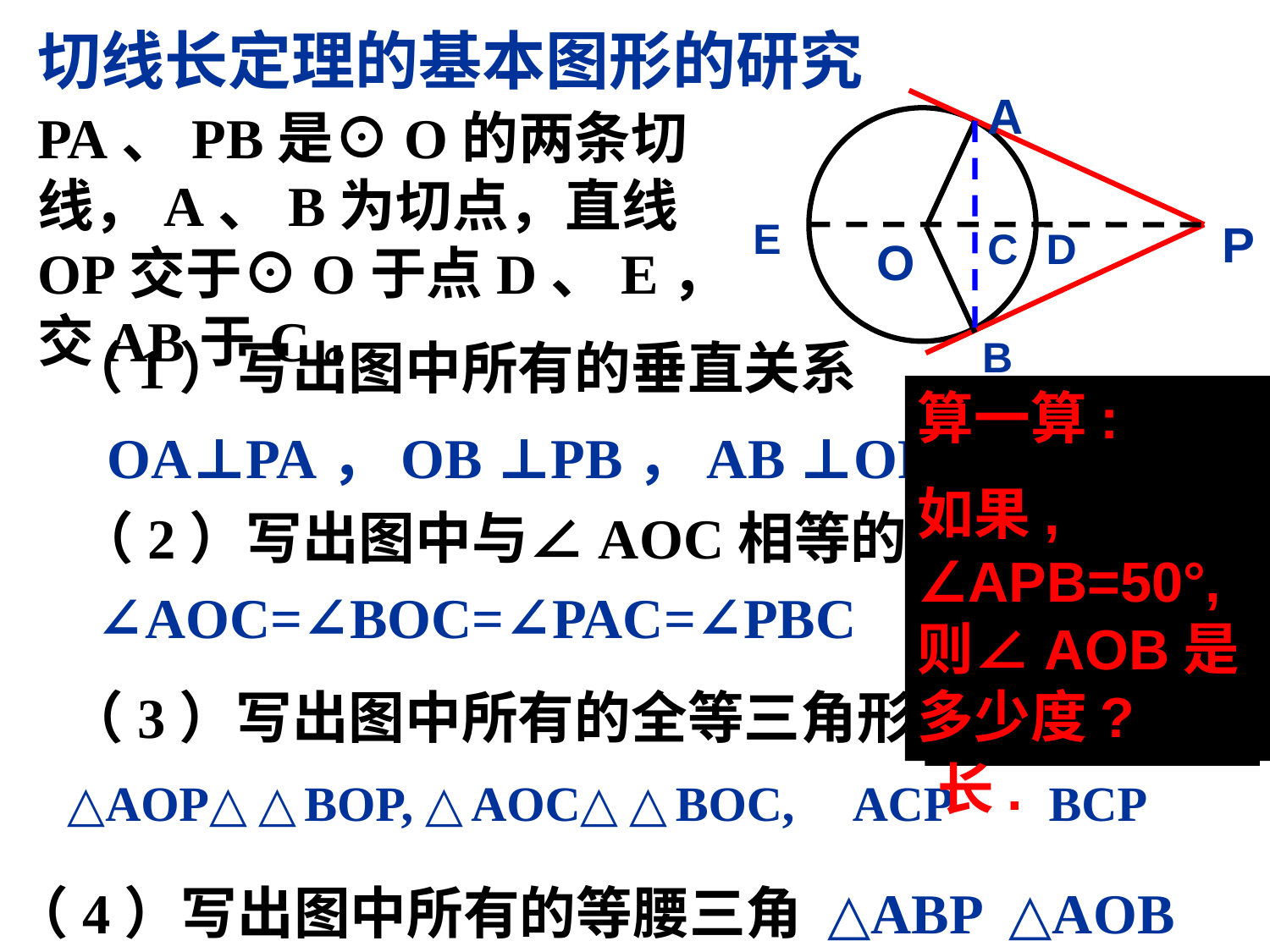

切线长定理的基本图形的研究

A

E
P
C
D

O

B
PA、PB是⊙O的两条切线，A、B为切点，直线OP交于⊙O于点D、E，交AB于C。
（1）写出图中所有的垂直关系
算一算:
如果, ∠APB=50°,则∠AOB是多少度?
算一算:
如果 PA = 4 cm , PD = 2 cm , 求半径 OA 的长.
OA⊥PA，OB ⊥PB，AB ⊥OP
（2）写出图中与∠AOC相等的角
∠AOC=∠BOC=∠PAC=∠PBC
（3）写出图中所有的全等三角形
△AOP≌ △BOP, △AOC≌ △BOC, △ACP≌ △BCP

（4）写出图中所有的等腰三角形
△ABP  △AOB
[z x x k 学科网]